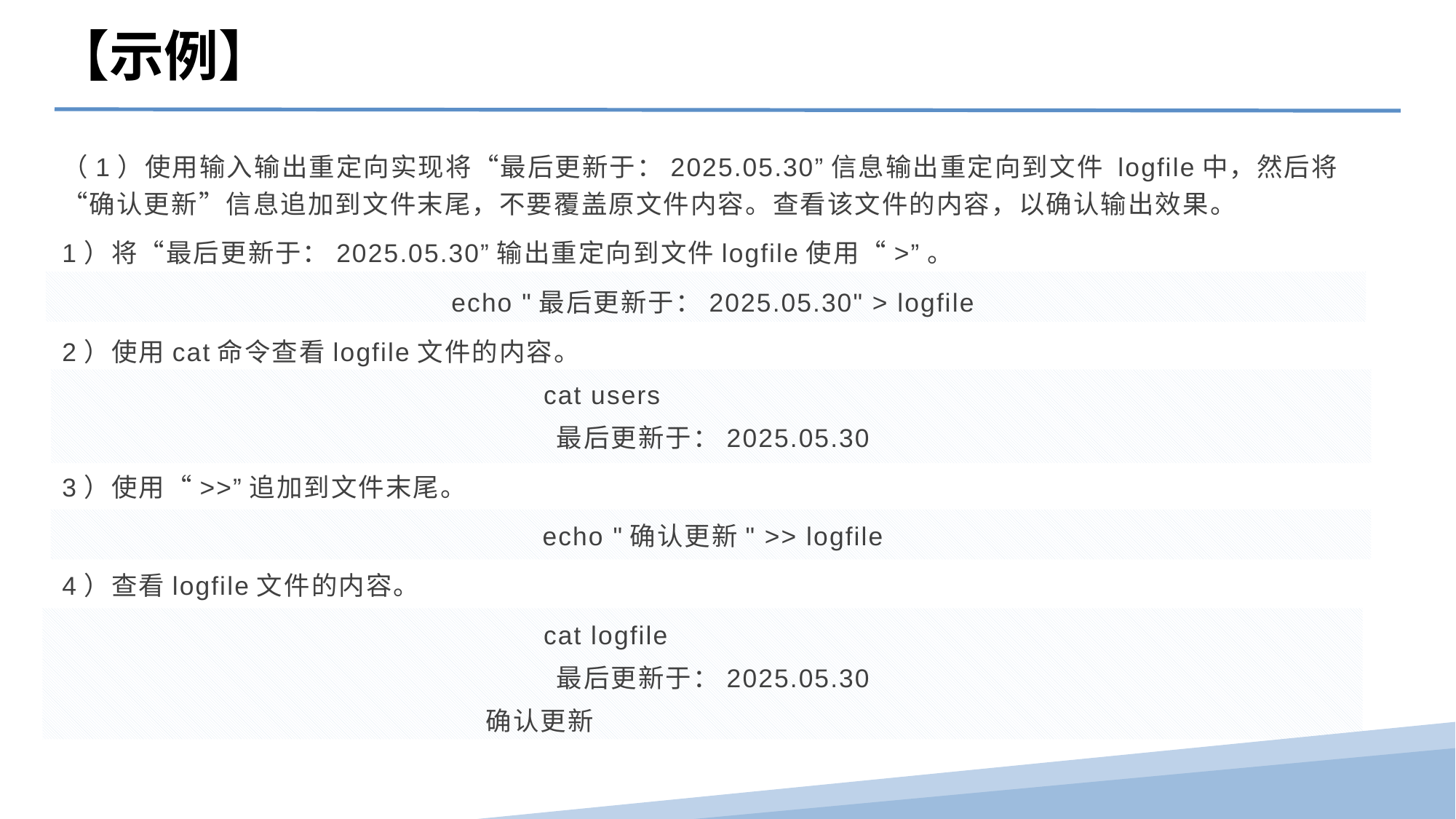

【示例】
（1）使用输入输出重定向实现将“最后更新于：2025.05.30”信息输出重定向到文件 logfile中，然后将“确认更新”信息追加到文件末尾，不要覆盖原文件内容。查看该文件的内容，以确认输出效果。
1）将“最后更新于：2025.05.30”输出重定向到文件logfile使用“>”。
echo "最后更新于：2025.05.30" > logfile
2）使用cat命令查看logfile文件的内容。
                                                        cat users
最后更新于：2025.05.30
3）使用“>>”追加到文件末尾。
echo "确认更新" >> logfile
4）查看logfile文件的内容。
                                                        cat logfile
最后更新于：2025.05.30
                                                         确认更新